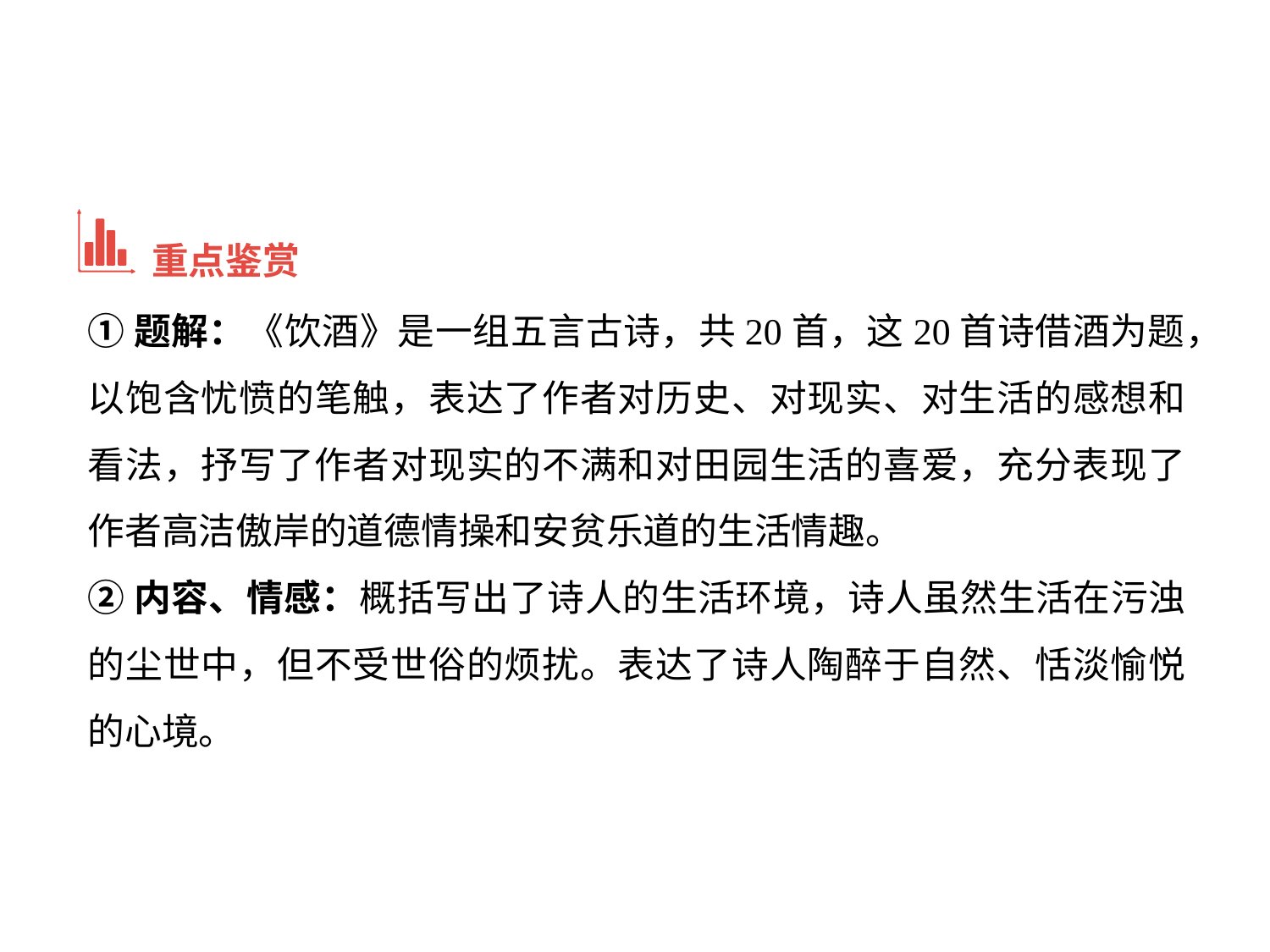

重点鉴赏
①题解：《饮酒》是一组五言古诗，共20首，这20首诗借酒为题，以饱含忧愤的笔触，表达了作者对历史、对现实、对生活的感想和看法，抒写了作者对现实的不满和对田园生活的喜爱，充分表现了作者高洁傲岸的道德情操和安贫乐道的生活情趣。
②内容、情感：概括写出了诗人的生活环境，诗人虽然生活在污浊的尘世中，但不受世俗的烦扰。表达了诗人陶醉于自然、恬淡愉悦的心境。